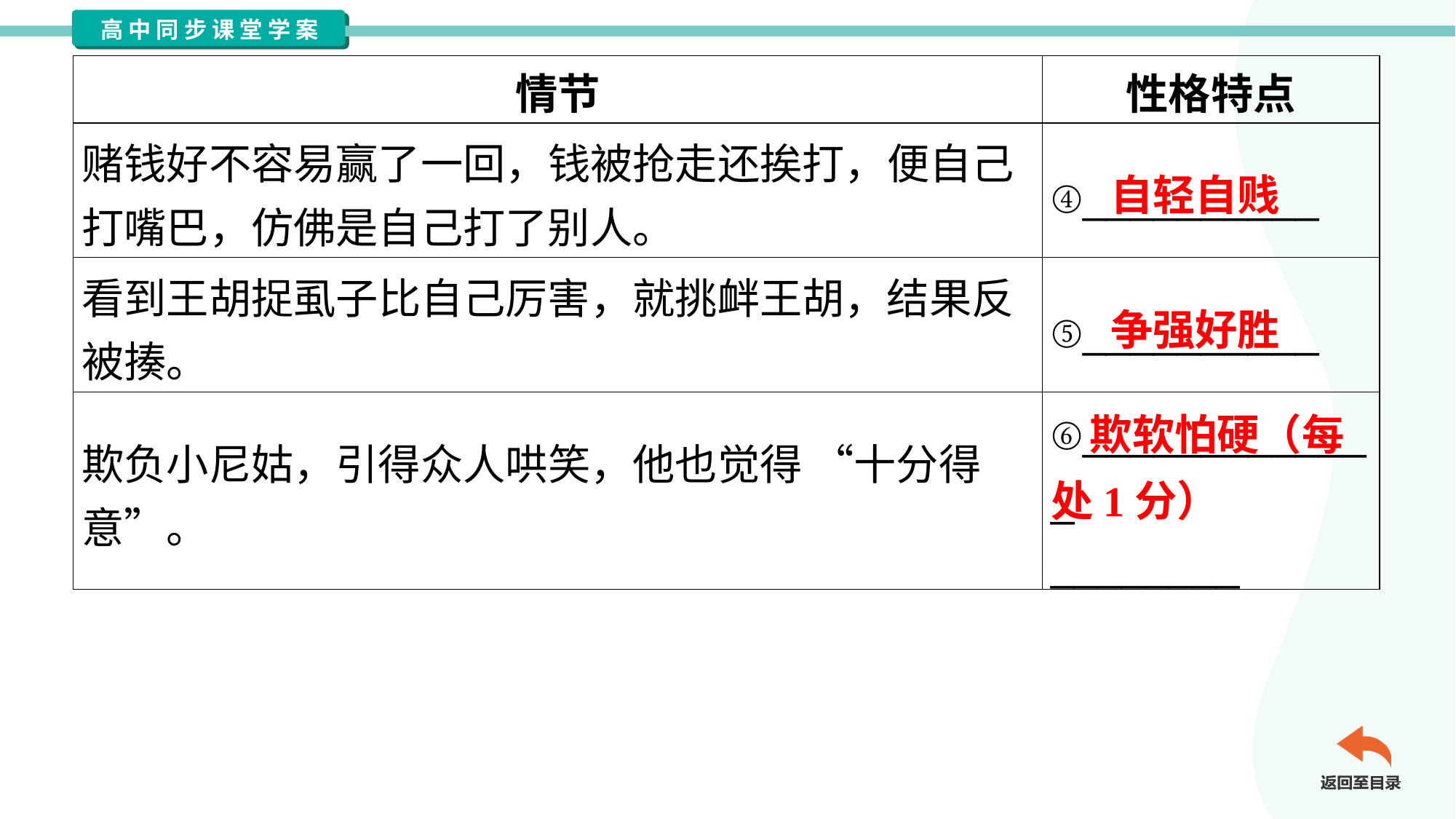

| 情节 | 性格特点 |
| --- | --- |
| 赌钱好不容易赢了一回，钱被抢走还挨打，便自己 打嘴巴，仿佛是自己打了别人。 | ④\_\_\_\_\_\_\_\_\_\_ |
| 看到王胡捉虱子比自己厉害，就挑衅王胡，结果反 被揍。 | ⑤\_\_\_\_\_\_\_\_\_\_ |
| 欺负小尼姑，引得众人哄笑，他也觉得 “十分得 意”。 | ⑥\_\_\_\_\_\_\_\_\_\_\_\_\_ \_\_\_\_\_\_\_\_ |
自轻自贱
争强好胜
   欺软怕硬（每处1分）